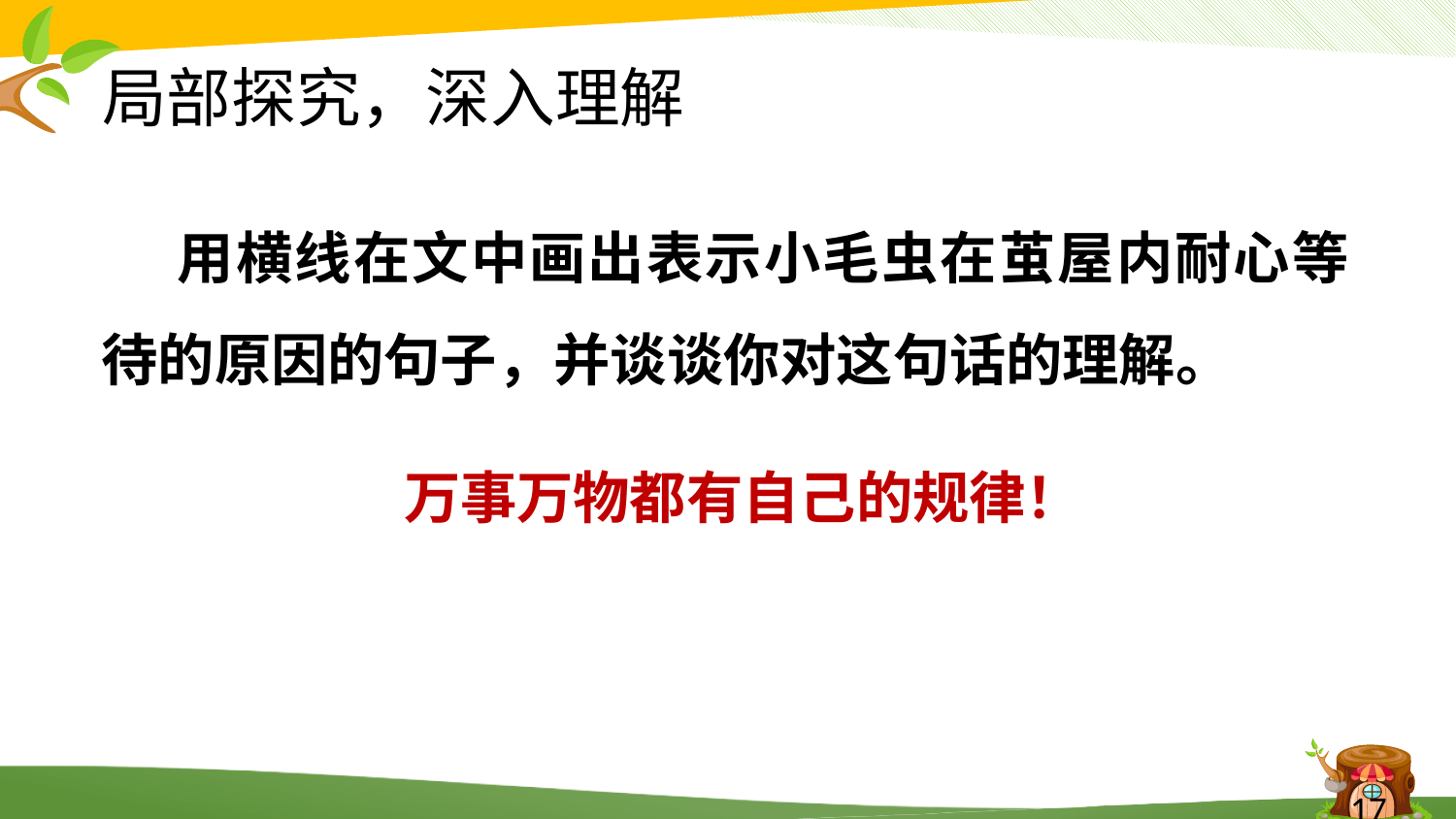

# 局部探究，深入理解
    用横线在文中画出表示小毛虫在茧屋内耐心等待的原因的句子，并谈谈你对这句话的理解。
万事万物都有自己的规律！